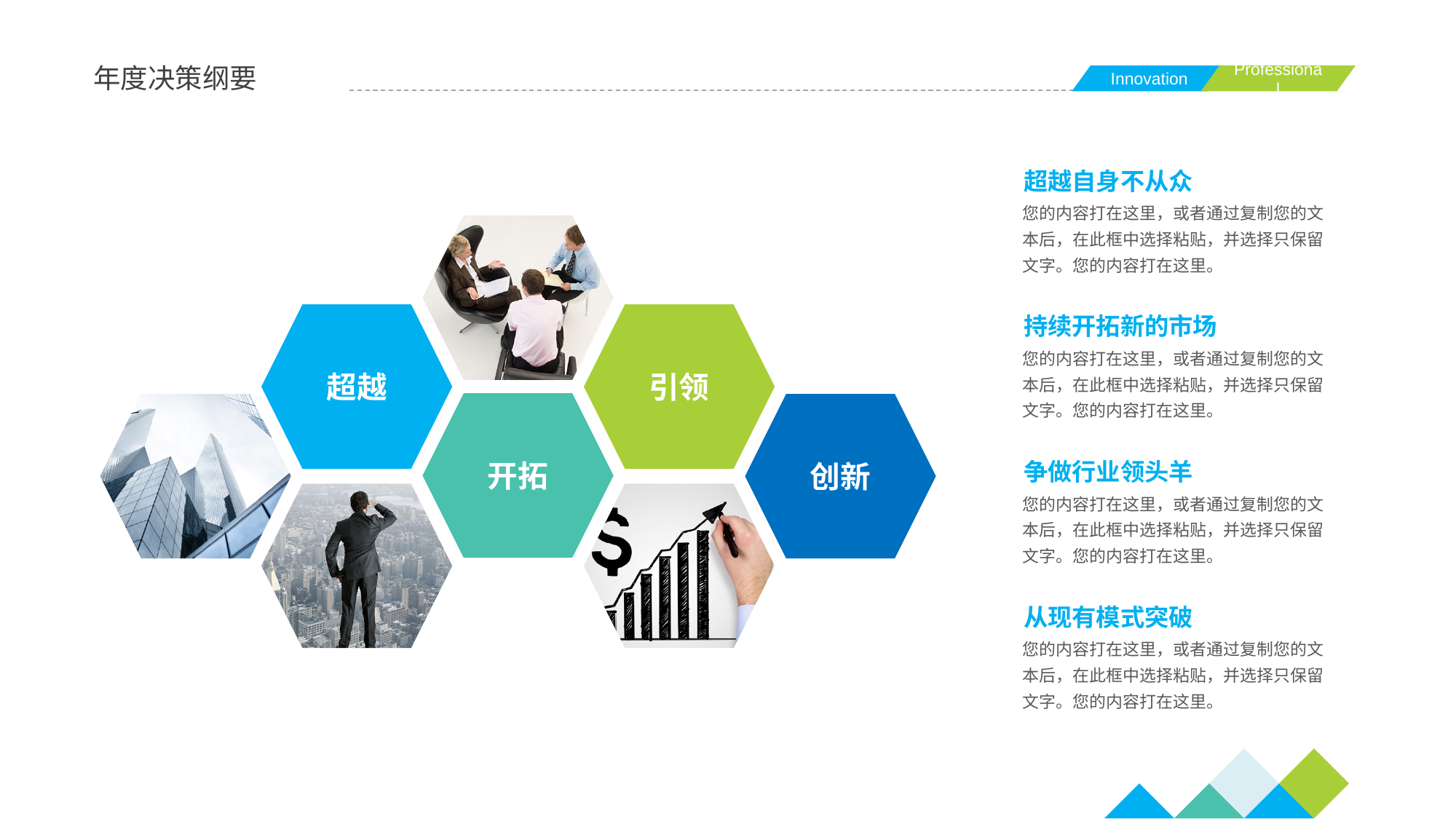

年度决策纲要
超越自身不从众
您的内容打在这里，或者通过复制您的文本后，在此框中选择粘贴，并选择只保留文字。您的内容打在这里。

持续开拓新的市场
超越
引领
您的内容打在这里，或者通过复制您的文本后，在此框中选择粘贴，并选择只保留文字。您的内容打在这里。
开拓

创新
争做行业领头羊
您的内容打在这里，或者通过复制您的文本后，在此框中选择粘贴，并选择只保留文字。您的内容打在这里。

从现有模式突破
您的内容打在这里，或者通过复制您的文本后，在此框中选择粘贴，并选择只保留文字。您的内容打在这里。